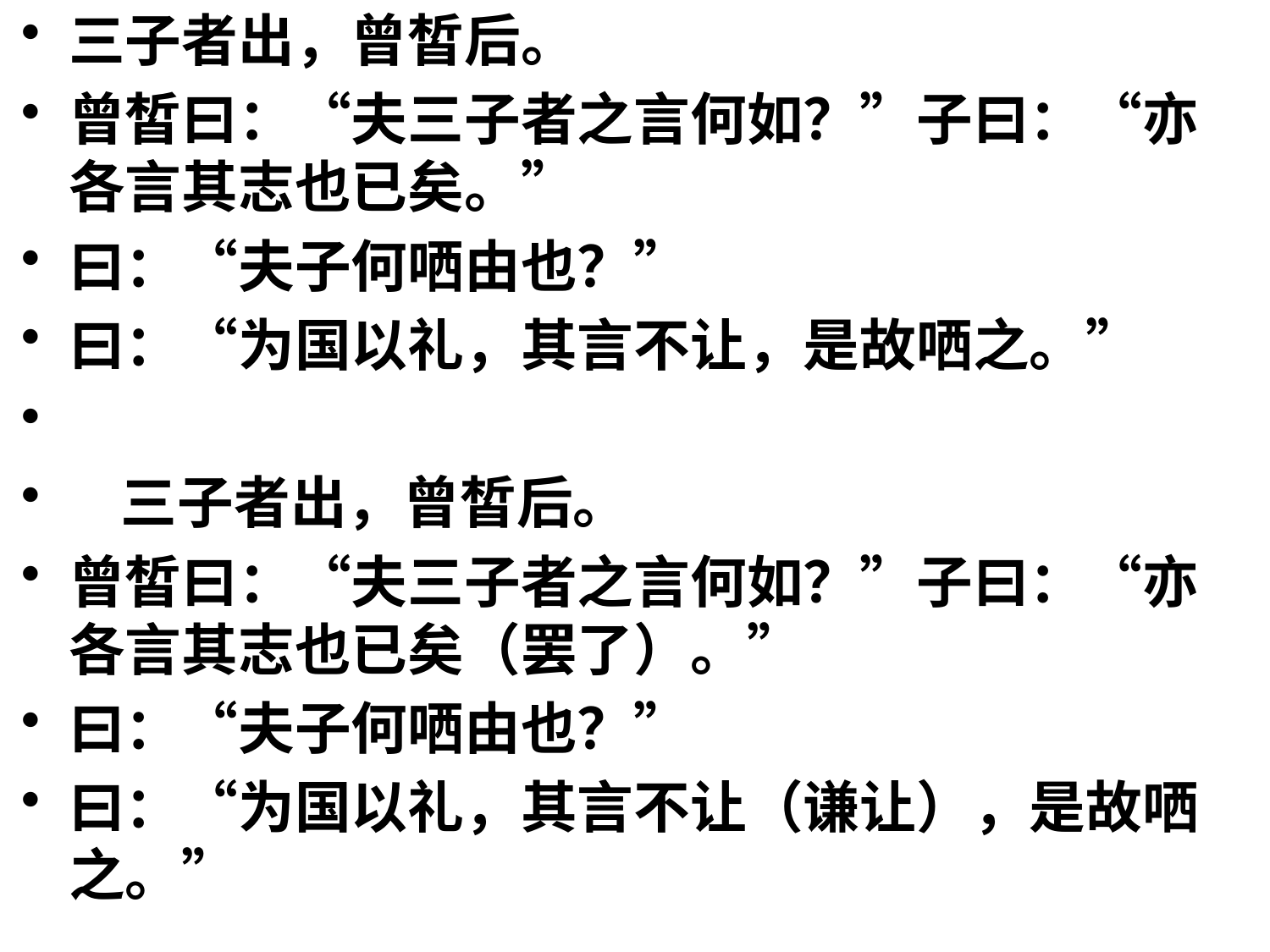

三子者出，曾皙后。
曾皙曰：“夫三子者之言何如？”子曰：“亦各言其志也已矣。”
曰：“夫子何哂由也？”
曰：“为国以礼，其言不让，是故哂之。”

   三子者出，曾皙后。
曾皙曰：“夫三子者之言何如？”子曰：“亦各言其志也已矣（罢了）。”
曰：“夫子何哂由也？”
曰：“为国以礼，其言不让（谦让），是故哂之。”